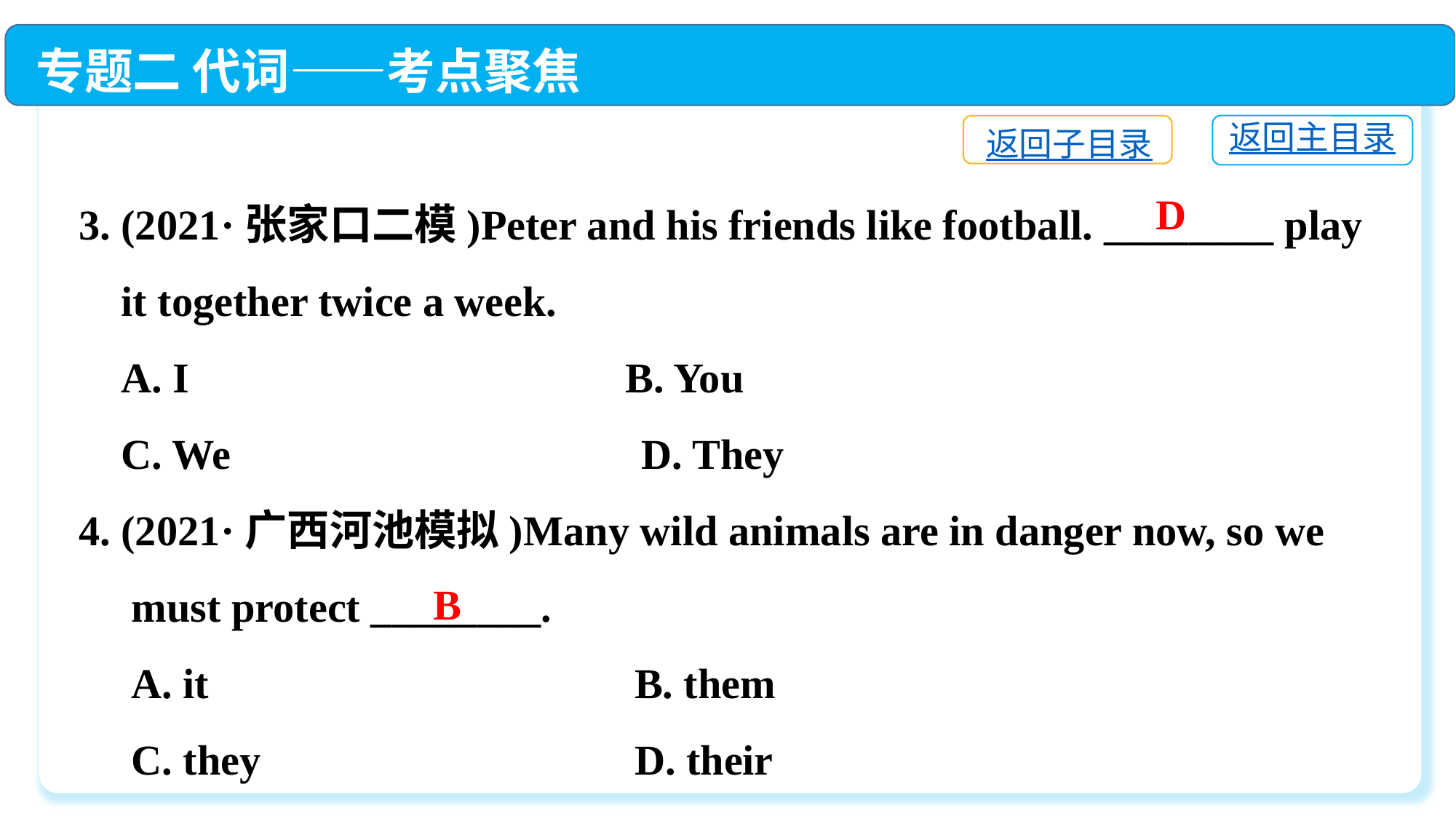

专题二 代词——考点聚焦

返回主目录

返回子目录
3. (2021·张家口二模)Peter and his friends like football. ________ play
    it together twice a week.
    A. I　　 	                                 B. You
    C. We　　　　　	            D. They
4. (2021·广西河池模拟)Many wild animals are in danger now, so we
     must protect ________.
     A. it	                                B. them
     C. they	                                D. their
D
B